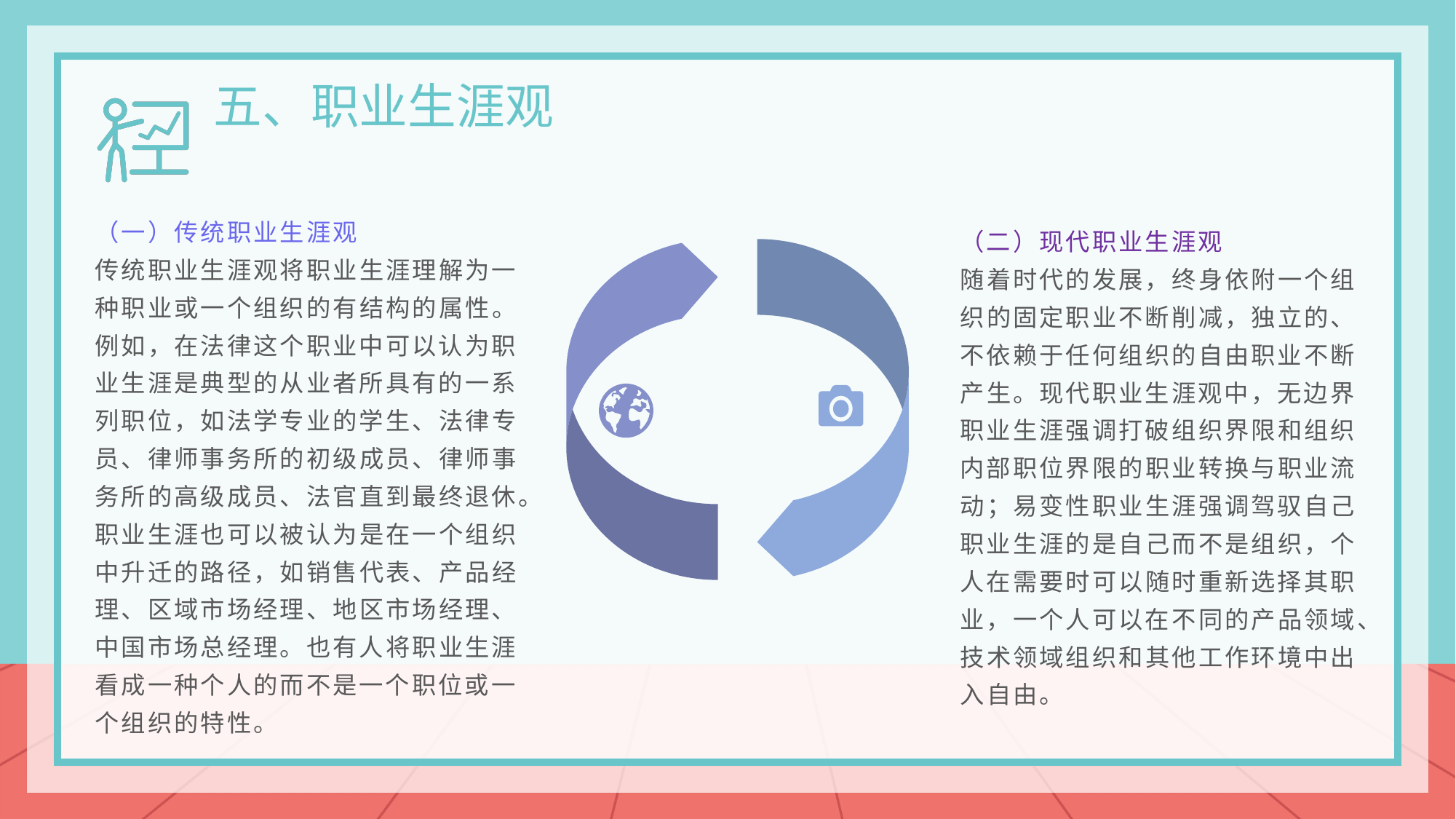

五、职业生涯观
（一）传统职业生涯观
传统职业生涯观将职业生涯理解为一种职业或一个组织的有结构的属性。例如，在法律这个职业中可以认为职业生涯是典型的从业者所具有的一系列职位，如法学专业的学生、法律专员、律师事务所的初级成员、律师事务所的高级成员、法官直到最终退休。职业生涯也可以被认为是在一个组织中升迁的路径，如销售代表、产品经理、区域市场经理、地区市场经理、中国市场总经理。也有人将职业生涯看成一种个人的而不是一个职位或一个组织的特性。
（二）现代职业生涯观
随着时代的发展，终身依附一个组织的固定职业不断削减，独立的、不依赖于任何组织的自由职业不断产生。现代职业生涯观中，无边界职业生涯强调打破组织界限和组织内部职位界限的职业转换与职业流动；易变性职业生涯强调驾驭自己职业生涯的是自己而不是组织，个人在需要时可以随时重新选择其职业，一个人可以在不同的产品领域、技术领域组织和其他工作环境中出入自由。